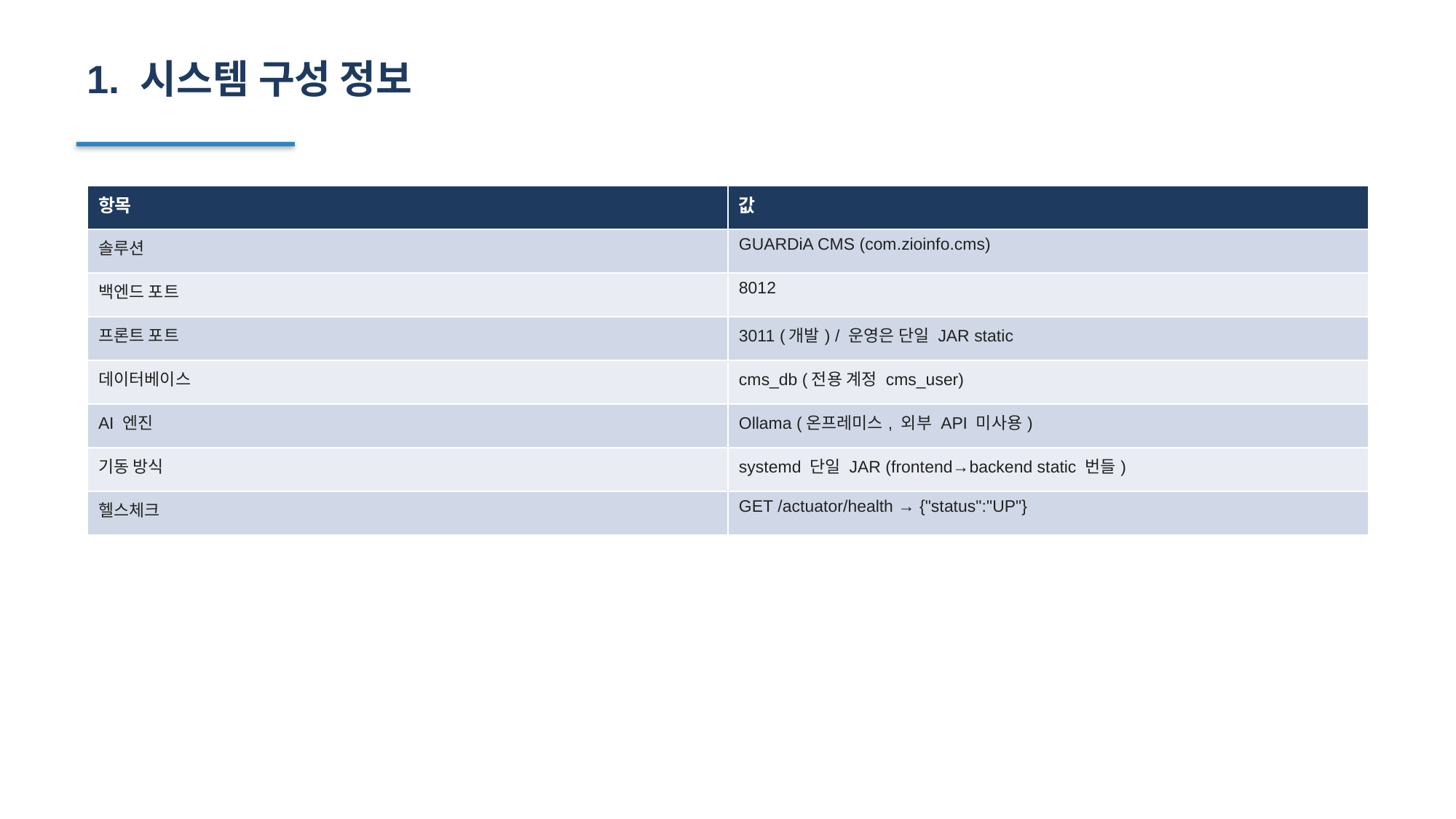

1. 시스템 구성 정보

| 항목 | 값 |
| --- | --- |
| 솔루션 | GUARDiA CMS (com.zioinfo.cms) |
| 백엔드 포트 | 8012 |
| 프론트 포트 | 3011 (개발) / 운영은 단일 JAR static |
| 데이터베이스 | cms\_db (전용 계정 cms\_user) |
| AI 엔진 | Ollama (온프레미스, 외부 API 미사용) |
| 기동 방식 | systemd 단일 JAR (frontend→backend static 번들) |
| 헬스체크 | GET /actuator/health → {"status":"UP"} |